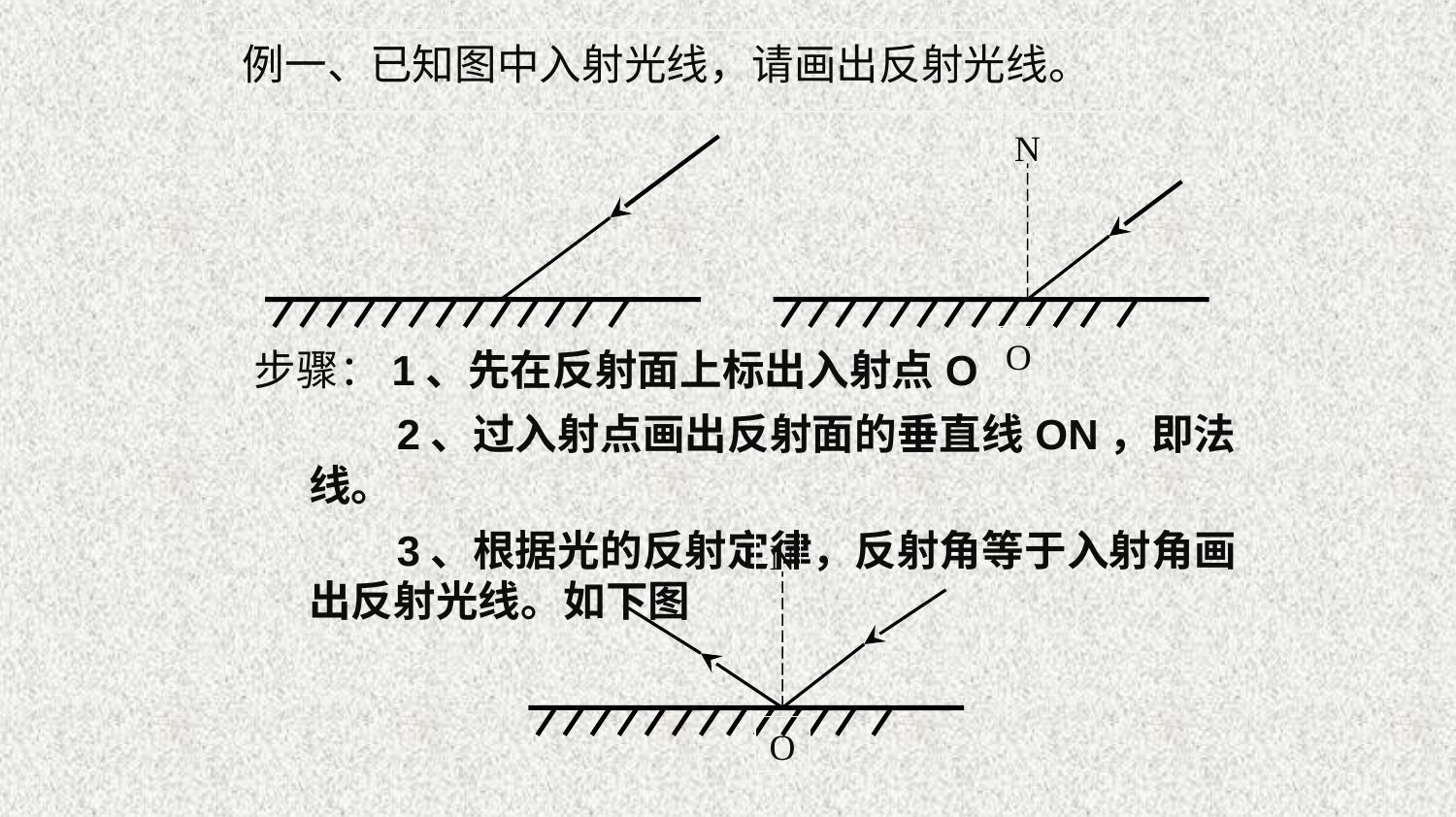

例一、已知图中入射光线，请画出反射光线。
N

O
步骤：1、先在反射面上标出入射点O
            2、过入射点画出反射面的垂直线ON，即法线。
            3、根据光的反射定律，反射角等于入射角画出反射光线。如下图
N

O